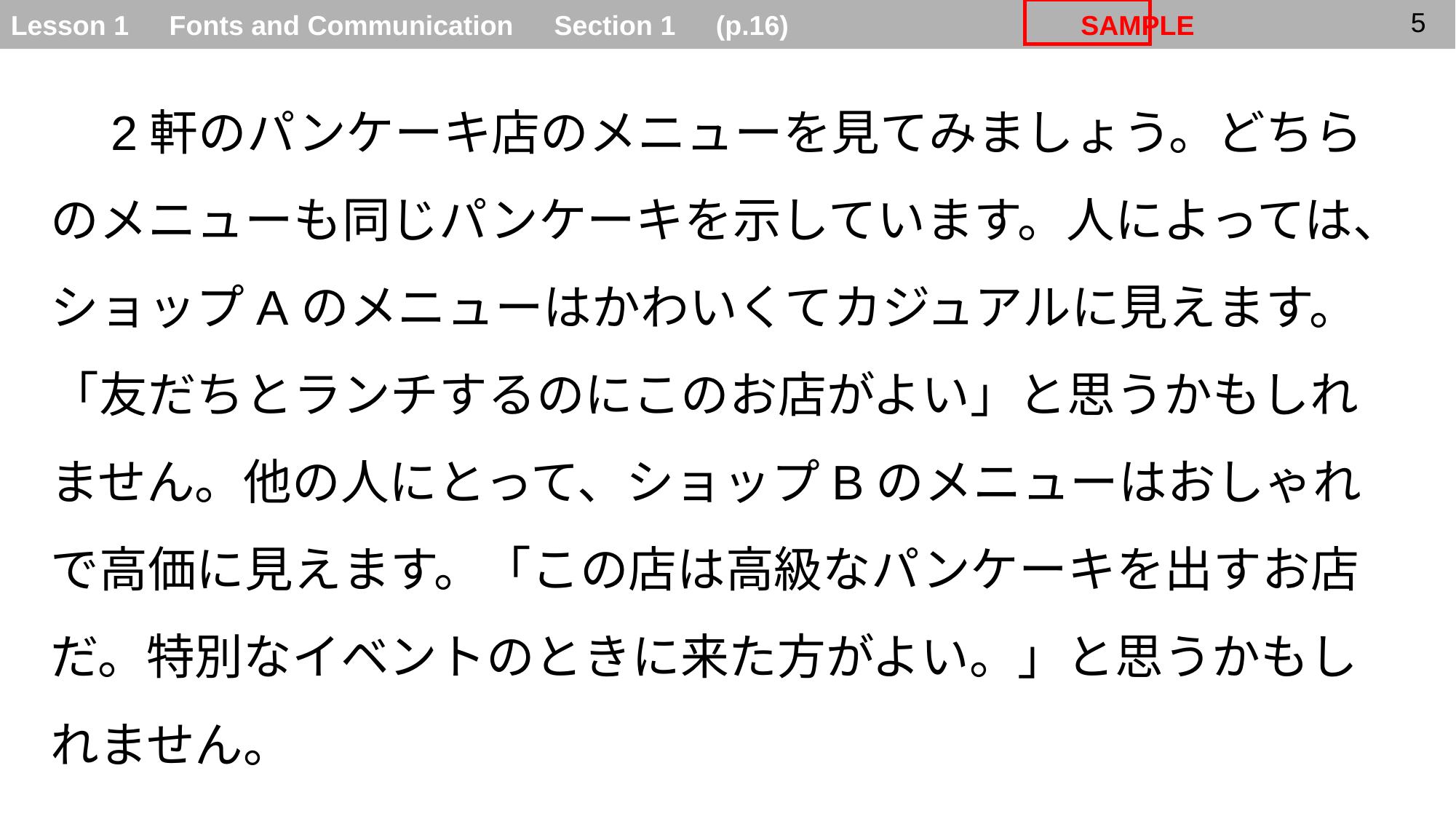

# 2軒のパンケーキ店のメニューを見てみましょう。どちらのメニューも同じパンケーキを示しています。人によっては、ショップAのメニューはかわいくてカジュアルに見えます。「友だちとランチするのにこのお店がよい」と思うかもしれません。他の人にとって、ショップBのメニューはおしゃれで高価に見えます。「この店は高級なパンケーキを出すお店だ。特別なイベントのときに来た方がよい。」と思うかもしれません。